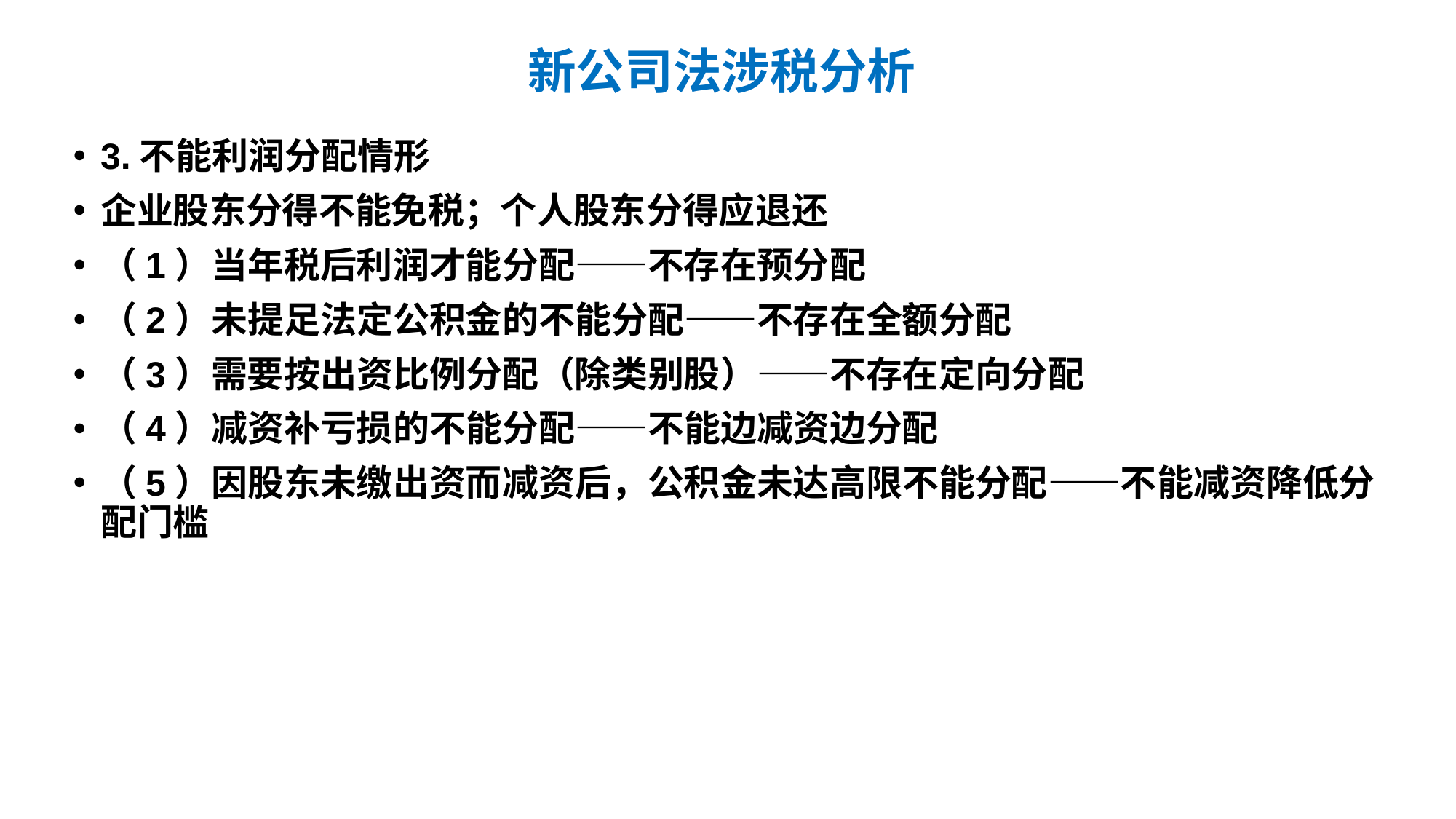

# 新公司法涉税分析
3.不能利润分配情形
企业股东分得不能免税；个人股东分得应退还
（1）当年税后利润才能分配——不存在预分配
（2）未提足法定公积金的不能分配——不存在全额分配
（3）需要按出资比例分配（除类别股）——不存在定向分配
（4）减资补亏损的不能分配——不能边减资边分配
（5）因股东未缴出资而减资后，公积金未达高限不能分配——不能减资降低分配门槛